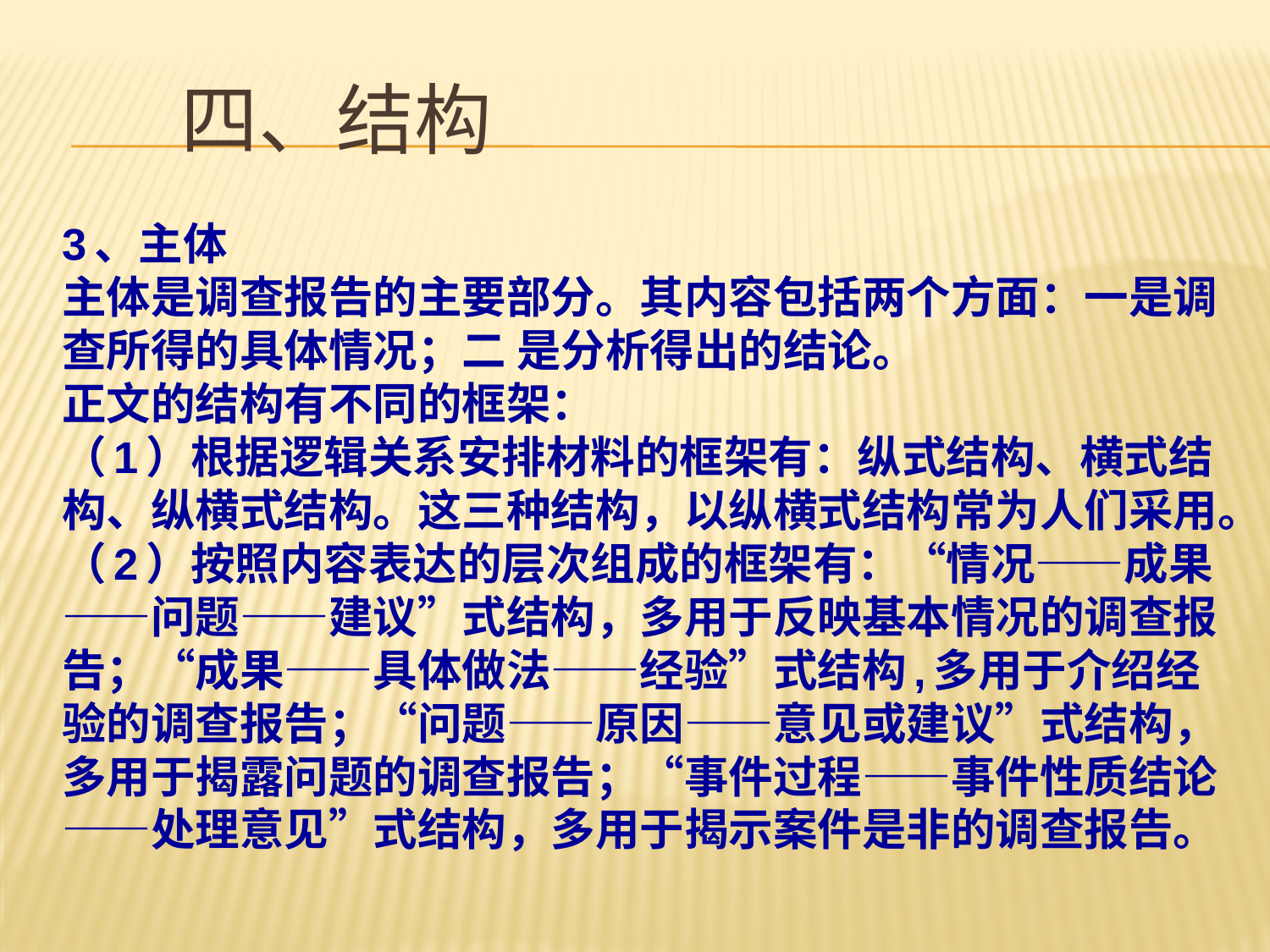

# 四、结构
3、主体
主体是调查报告的主要部分。其内容包括两个方面：一是调查所得的具体情况；二 是分析得出的结论。
正文的结构有不同的框架：
（1）根据逻辑关系安排材料的框架有：纵式结构、横式结构、纵横式结构。这三种结构，以纵横式结构常为人们采用。
（2）按照内容表达的层次组成的框架有：“情况——成果——问题——建议”式结构，多用于反映基本情况的调查报告；“成果——具体做法——经验”式结构,多用于介绍经验的调查报告；“问题——原因——意见或建议”式结构，多用于揭露问题的调查报告；“事件过程——事件性质结论——处理意见”式结构，多用于揭示案件是非的调查报告。